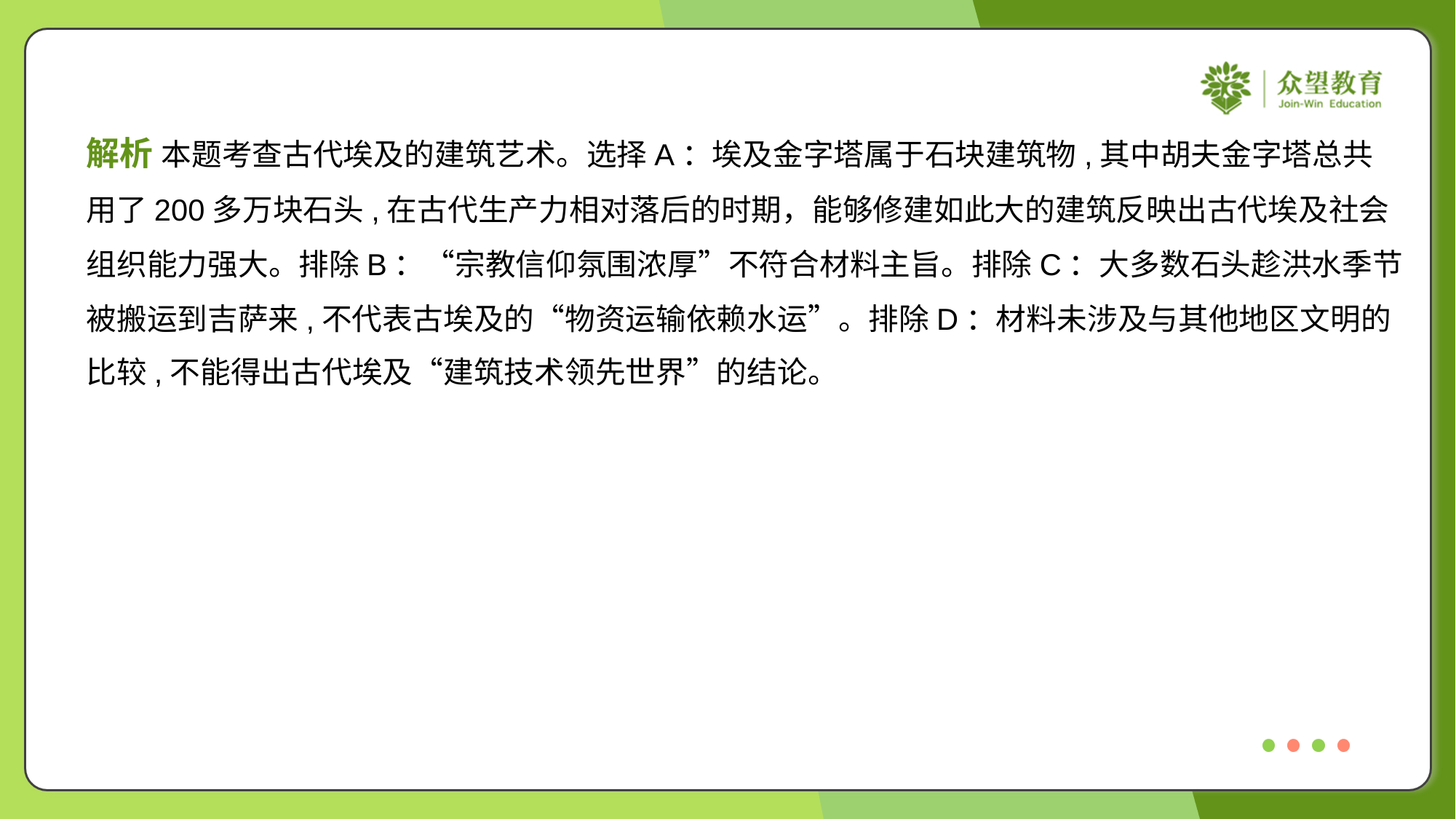

解析 本题考查古代埃及的建筑艺术。选择A：埃及金字塔属于石块建筑物,其中胡夫金字塔总共
用了200多万块石头,在古代生产力相对落后的时期，能够修建如此大的建筑反映出古代埃及社会
组织能力强大。排除B：“宗教信仰氛围浓厚”不符合材料主旨。排除C：大多数石头趁洪水季节
被搬运到吉萨来,不代表古埃及的“物资运输依赖水运”。排除D：材料未涉及与其他地区文明的
比较,不能得出古代埃及“建筑技术领先世界”的结论。